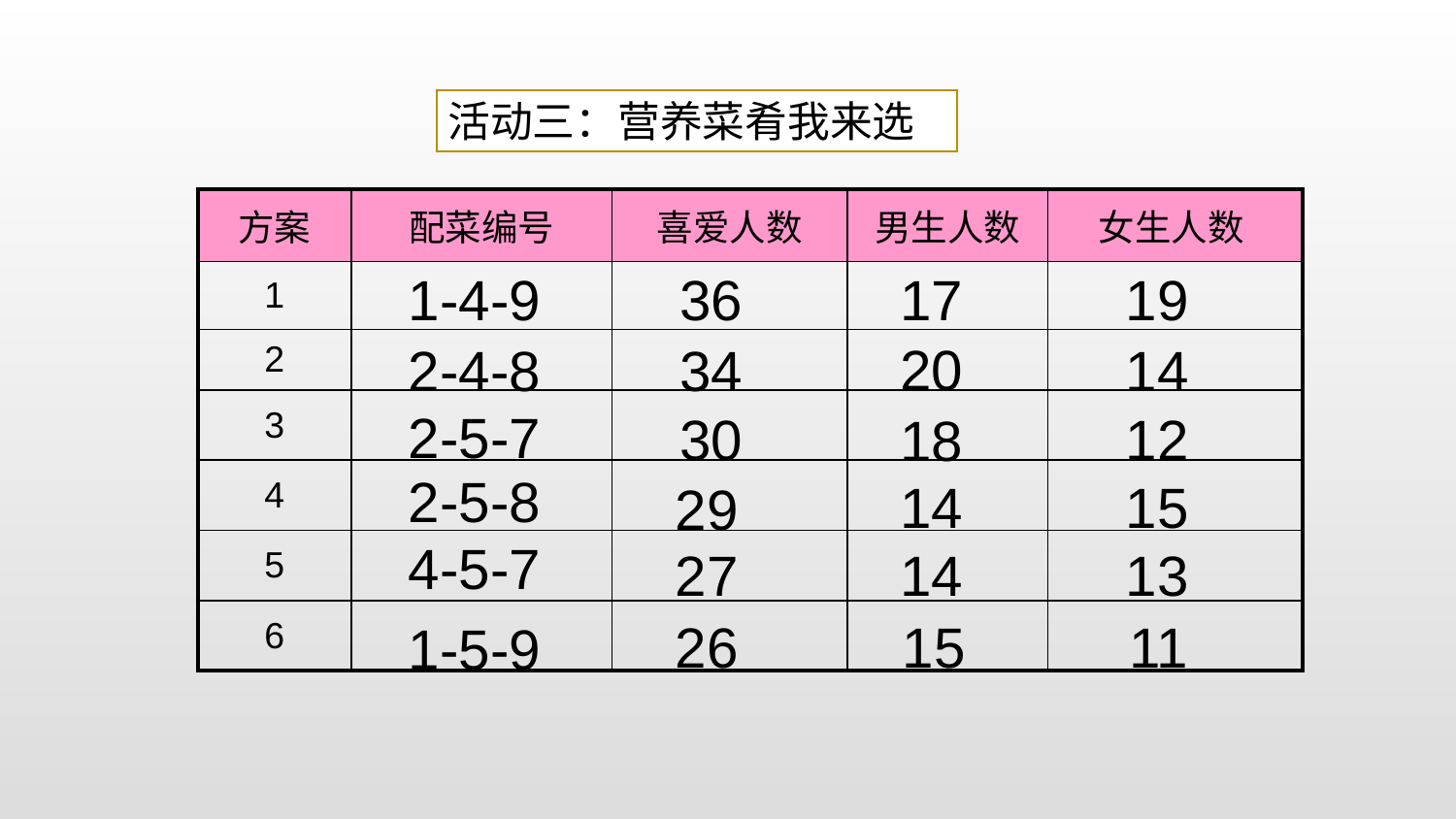

活动三：营养菜肴我来选
| 方案 | 配菜编号 | 喜爱人数 | 男生人数 | 女生人数 |
| --- | --- | --- | --- | --- |
| 1 |  |  |  |  |
| 2 |  |  |  |  |
| 3 |  |  |  |  |
| 4 |  |  |  |  |
| 5 |  |  |  |  |
| 6 |  |  |  |  |
1-4-9
36
17
19
20
2-4-8
34
14
2-5-7
12
30
18
2-5-8
14
15
29
4-5-7
27
14
13
15
11
26
1-5-9